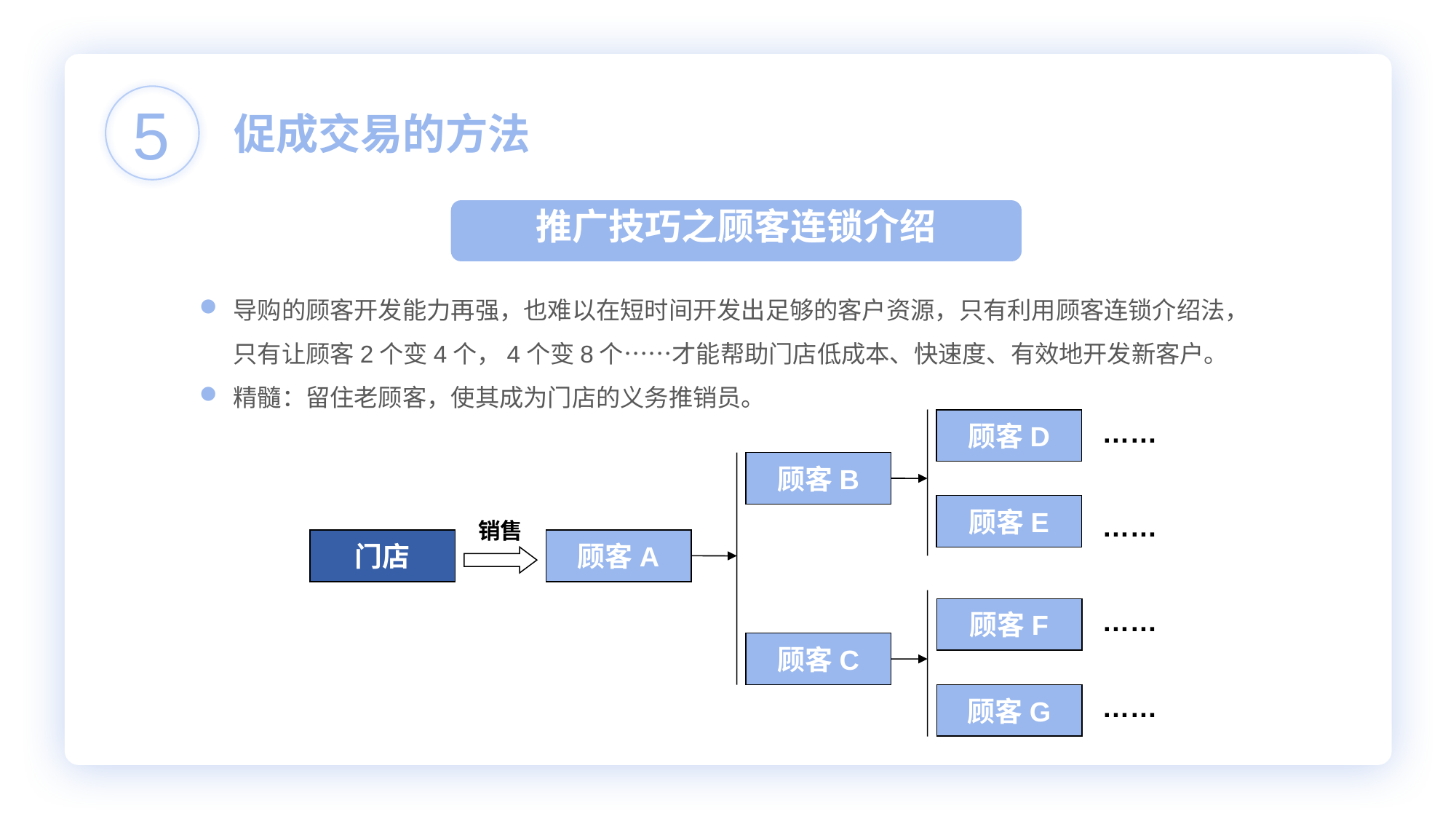

5
促成交易的方法
推广技巧之顾客连锁介绍
导购的顾客开发能力再强，也难以在短时间开发出足够的客户资源，只有利用顾客连锁介绍法，只有让顾客2个变4个，4个变8个……才能帮助门店低成本、快速度、有效地开发新客户。
精髓：留住老顾客，使其成为门店的义务推销员。

顾客D

顾客B

顾客E
销售
门店
顾客A

顾客F
顾客C

顾客G
……
……
……
……